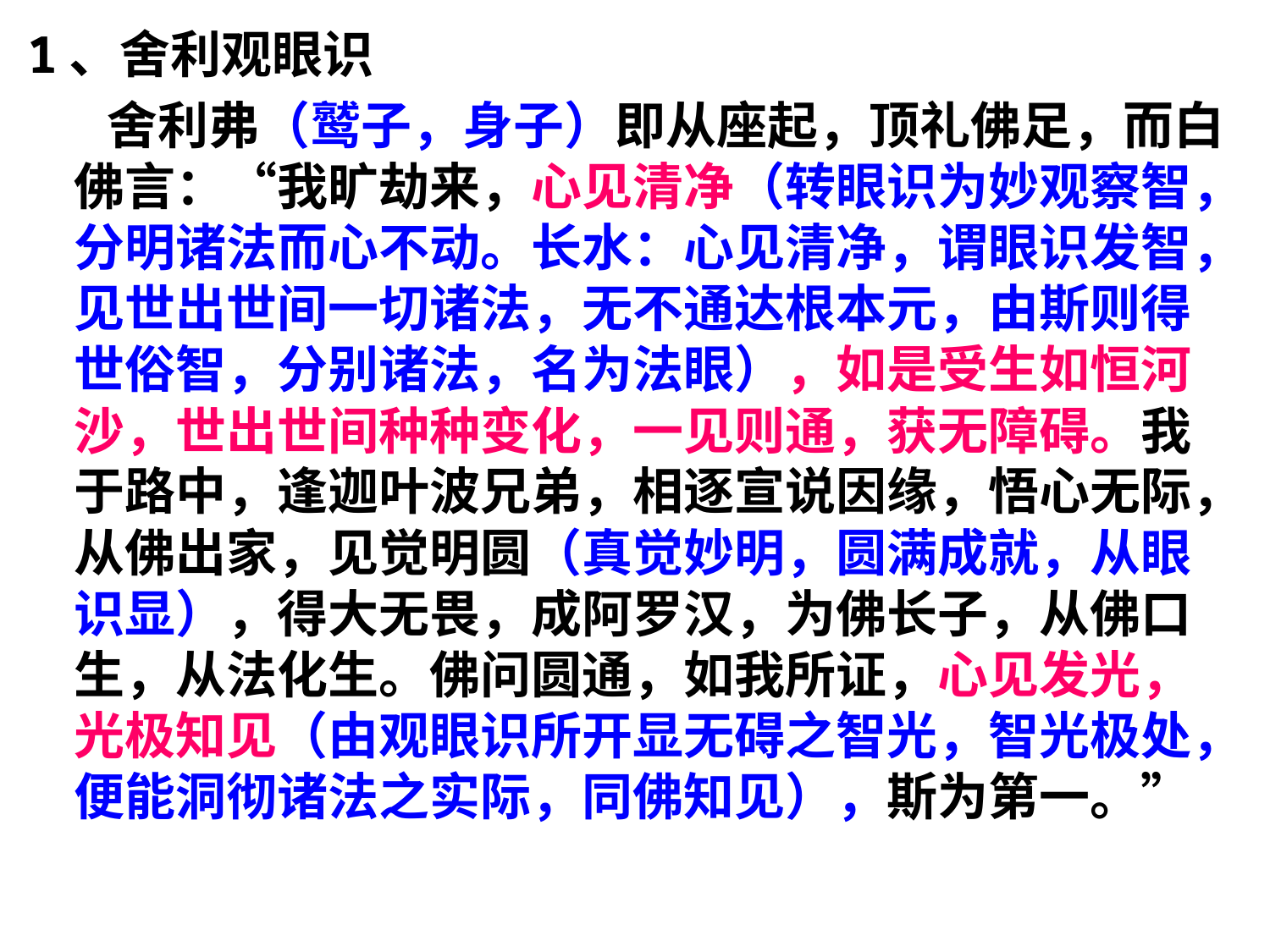

1、舍利观眼识
      舍利弗（鹫子，身子）即从座起，顶礼佛足，而白佛言：“我旷劫来，心见清净（转眼识为妙观察智，分明诸法而心不动。长水：心见清净，谓眼识发智，见世出世间一切诸法，无不通达根本元，由斯则得世俗智，分别诸法，名为法眼），如是受生如恒河沙，世出世间种种变化，一见则通，获无障碍。我于路中，逢迦叶波兄弟，相逐宣说因缘，悟心无际，从佛出家，见觉明圆（真觉妙明，圆满成就，从眼识显），得大无畏，成阿罗汉，为佛长子，从佛口生，从法化生。佛问圆通，如我所证，心见发光，光极知见（由观眼识所开显无碍之智光，智光极处，便能洞彻诸法之实际，同佛知见），斯为第一。”